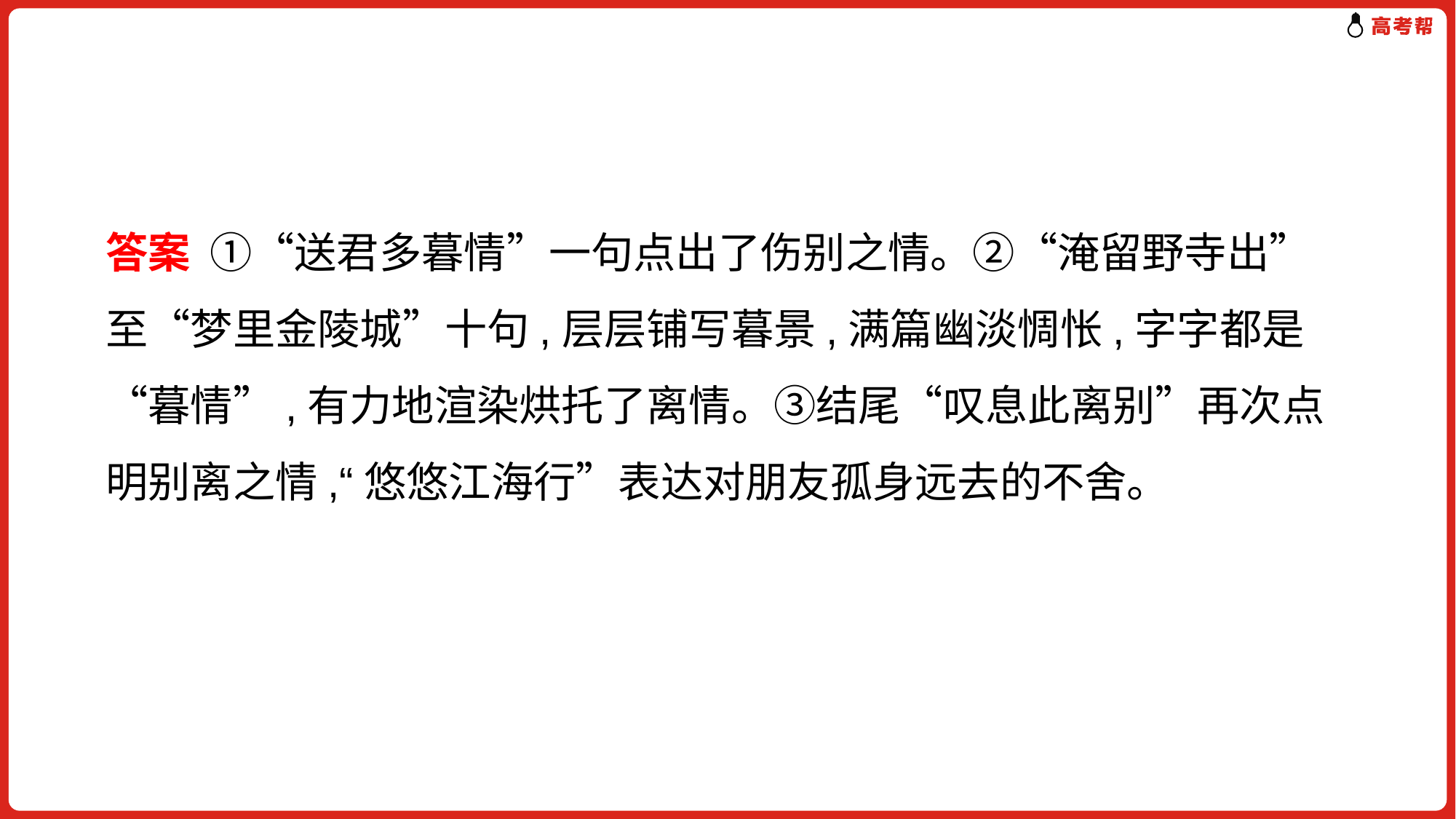

答案  ①“送君多暮情”一句点出了伤别之情。②“淹留野寺出”至“梦里金陵城”十句,层层铺写暮景,满篇幽淡惆怅,字字都是“暮情”,有力地渲染烘托了离情。③结尾“叹息此离别”再次点明别离之情,“悠悠江海行”表达对朋友孤身远去的不舍。